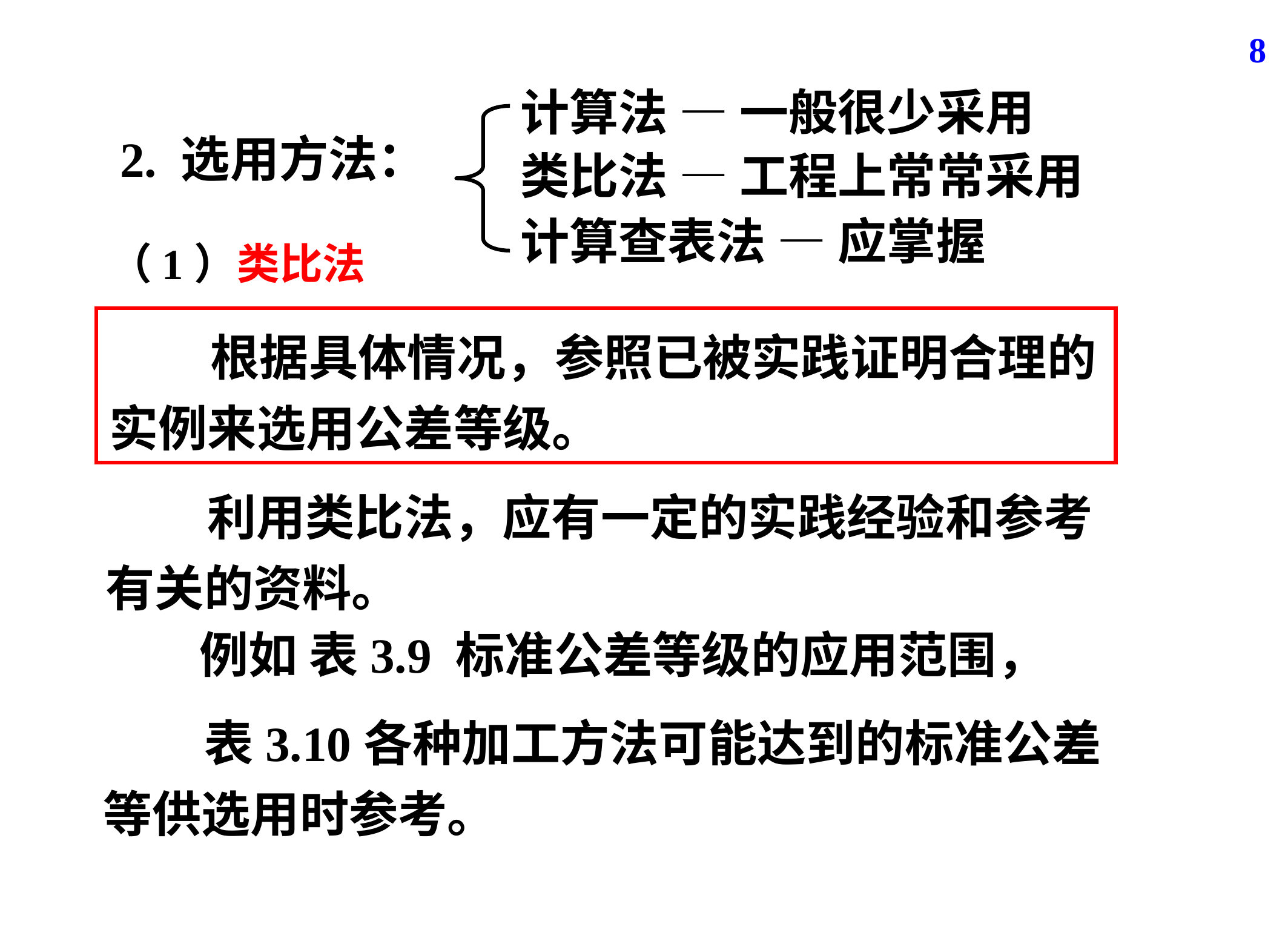

8
计算法 — 一般很少采用

2. 选用方法：
类比法 — 工程上常常采用
计算查表法 — 应掌握
（1）类比法
        根据具体情况，参照已被实践证明合理的实例来选用公差等级。
        利用类比法，应有一定的实践经验和参考有关的资料。
例如 表3.9 标准公差等级的应用范围，
        表3.10各种加工方法可能达到的标准公差等供选用时参考。